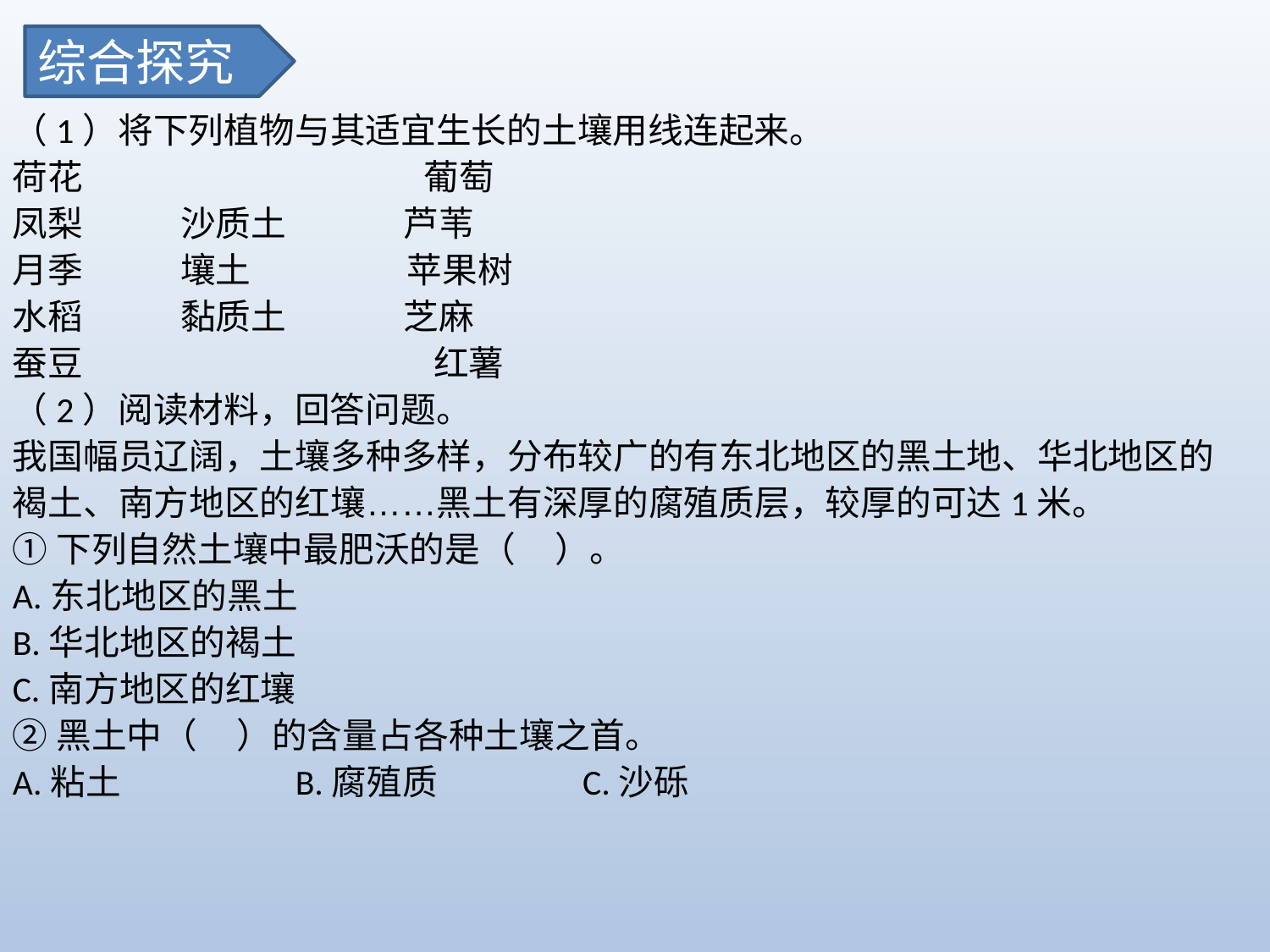

综合探究
（1）将下列植物与其适宜生长的土壤用线连起来。
荷花                                   葡萄
凤梨          沙质土            芦苇
月季          壤土                苹果树
水稻          黏质土            芝麻
蚕豆                                    红薯
（2）阅读材料，回答问题。
我国幅员辽阔，土壤多种多样，分布较广的有东北地区的黑土地、华北地区的褐土、南方地区的红壤……黑土有深厚的腐殖质层，较厚的可达1米。
①下列自然土壤中最肥沃的是（    ）。
A.东北地区的黑土
B.华北地区的褐土
C.南方地区的红壤
②黑土中（    ）的含量占各种土壤之首。
A.粘土                 B.腐殖质              C.沙砾